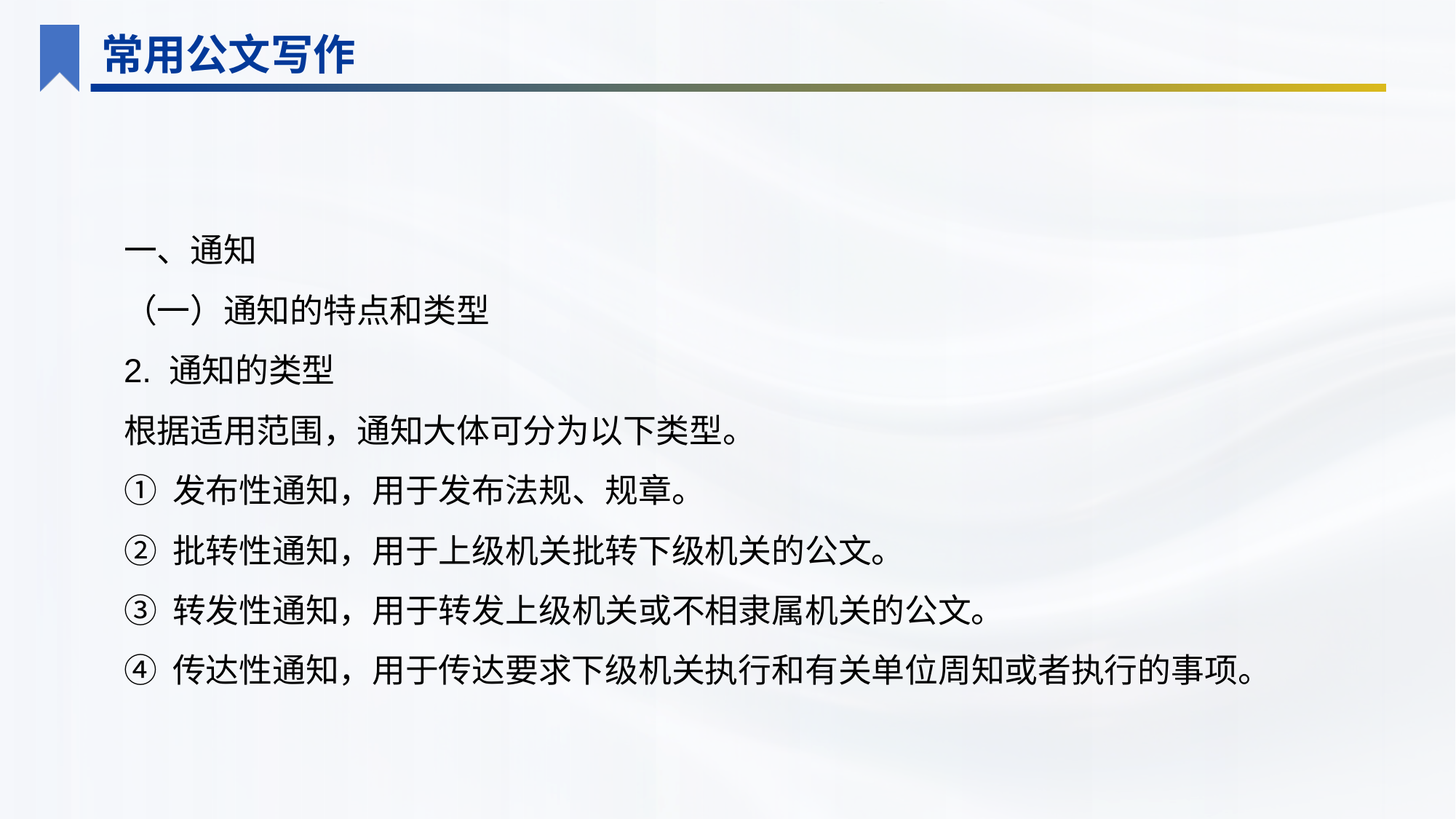

常用公文写作
一、通知
（一）通知的特点和类型
2. 通知的类型
根据适用范围，通知大体可分为以下类型。
① 发布性通知，用于发布法规、规章。
② 批转性通知，用于上级机关批转下级机关的公文。
③ 转发性通知，用于转发上级机关或不相隶属机关的公文。
④ 传达性通知，用于传达要求下级机关执行和有关单位周知或者执行的事项。